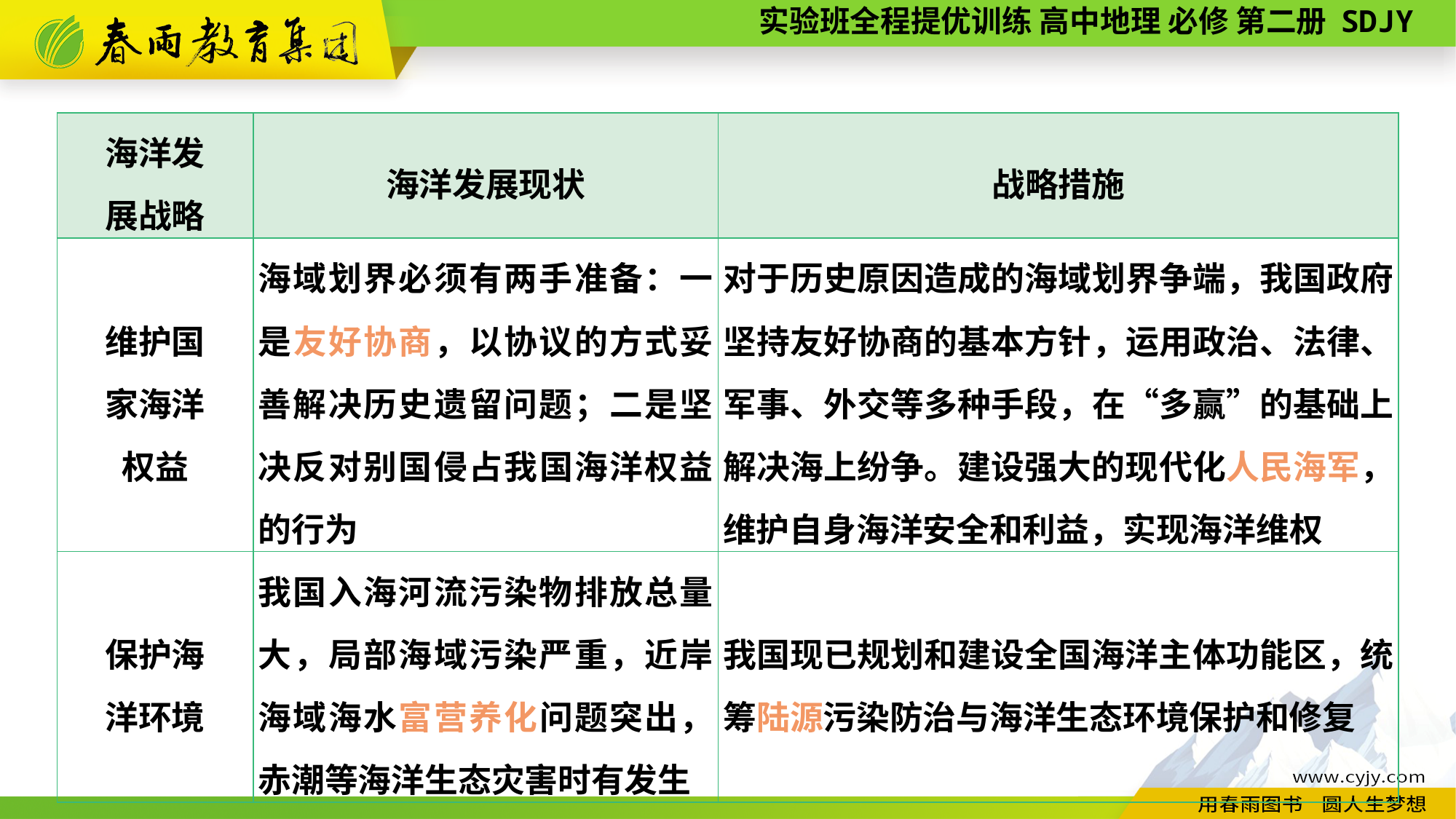

| 海洋发 展战略 | 海洋发展现状 | 战略措施 |
| --- | --- | --- |
| 维护国 家海洋 权益 | 海域划界必须有两手准备：一是友好协商，以协议的方式妥善解决历史遗留问题；二是坚决反对别国侵占我国海洋权益的行为 | 对于历史原因造成的海域划界争端，我国政府坚持友好协商的基本方针，运用政治、法律、军事、外交等多种手段，在“多赢”的基础上解决海上纷争。建设强大的现代化人民海军，维护自身海洋安全和利益，实现海洋维权 |
| 保护海 洋环境 | 我国入海河流污染物排放总量大，局部海域污染严重，近岸海域海水富营养化问题突出，赤潮等海洋生态灾害时有发生 | 我国现已规划和建设全国海洋主体功能区，统筹陆源污染防治与海洋生态环境保护和修复 |